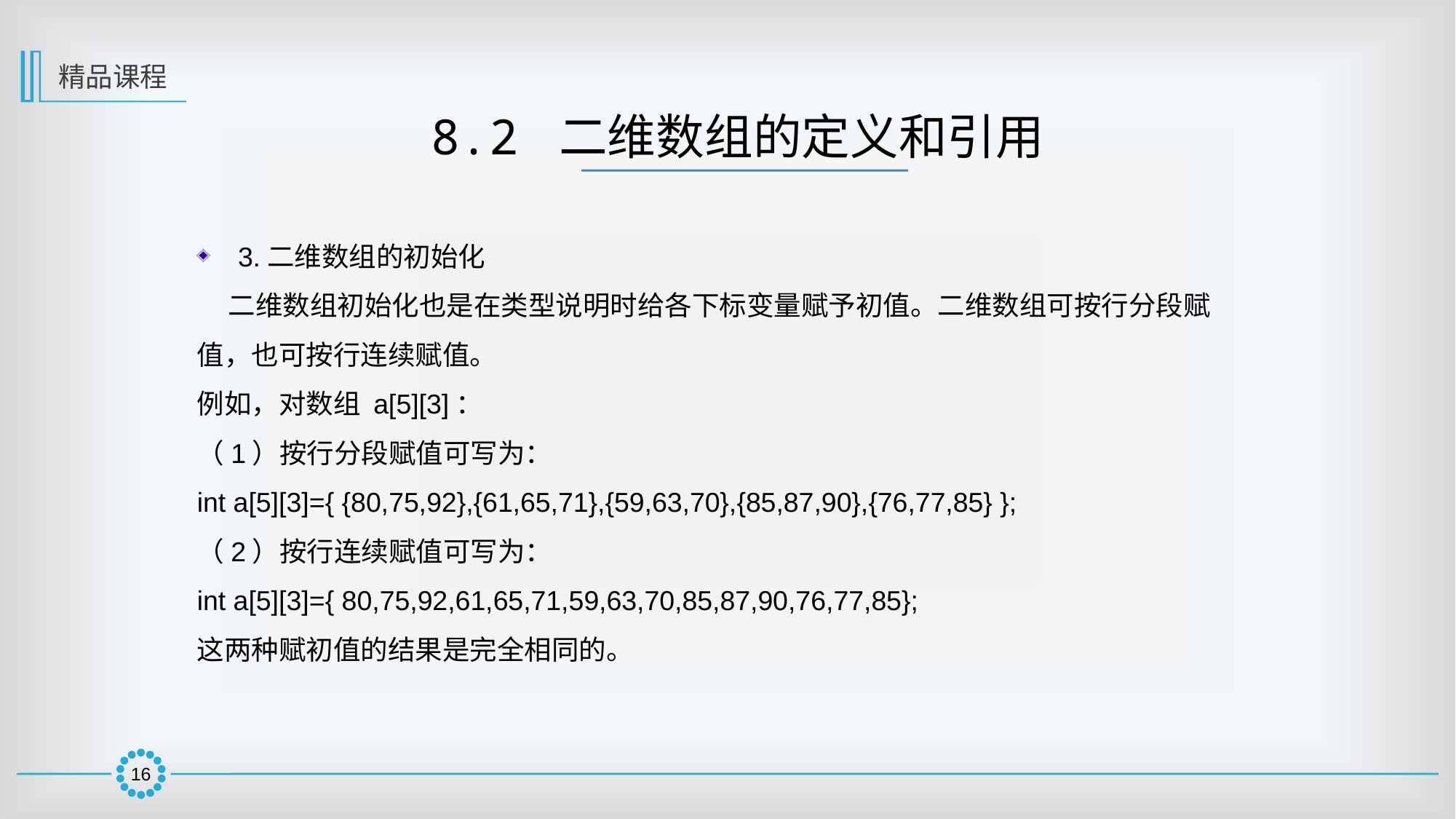

精品课程
8.2 二维数组的定义和引用

3.二维数组的初始化
    二维数组初始化也是在类型说明时给各下标变量赋予初值。二维数组可按行分段赋
值，也可按行连续赋值。
例如，对数组 a[5][3]：
（1）按行分段赋值可写为：
int a[5][3]={ {80,75,92},{61,65,71},{59,63,70},{85,87,90},{76,77,85} };
（2）按行连续赋值可写为：
int a[5][3]={ 80,75,92,61,65,71,59,63,70,85,87,90,76,77,85};
这两种赋初值的结果是完全相同的。

16